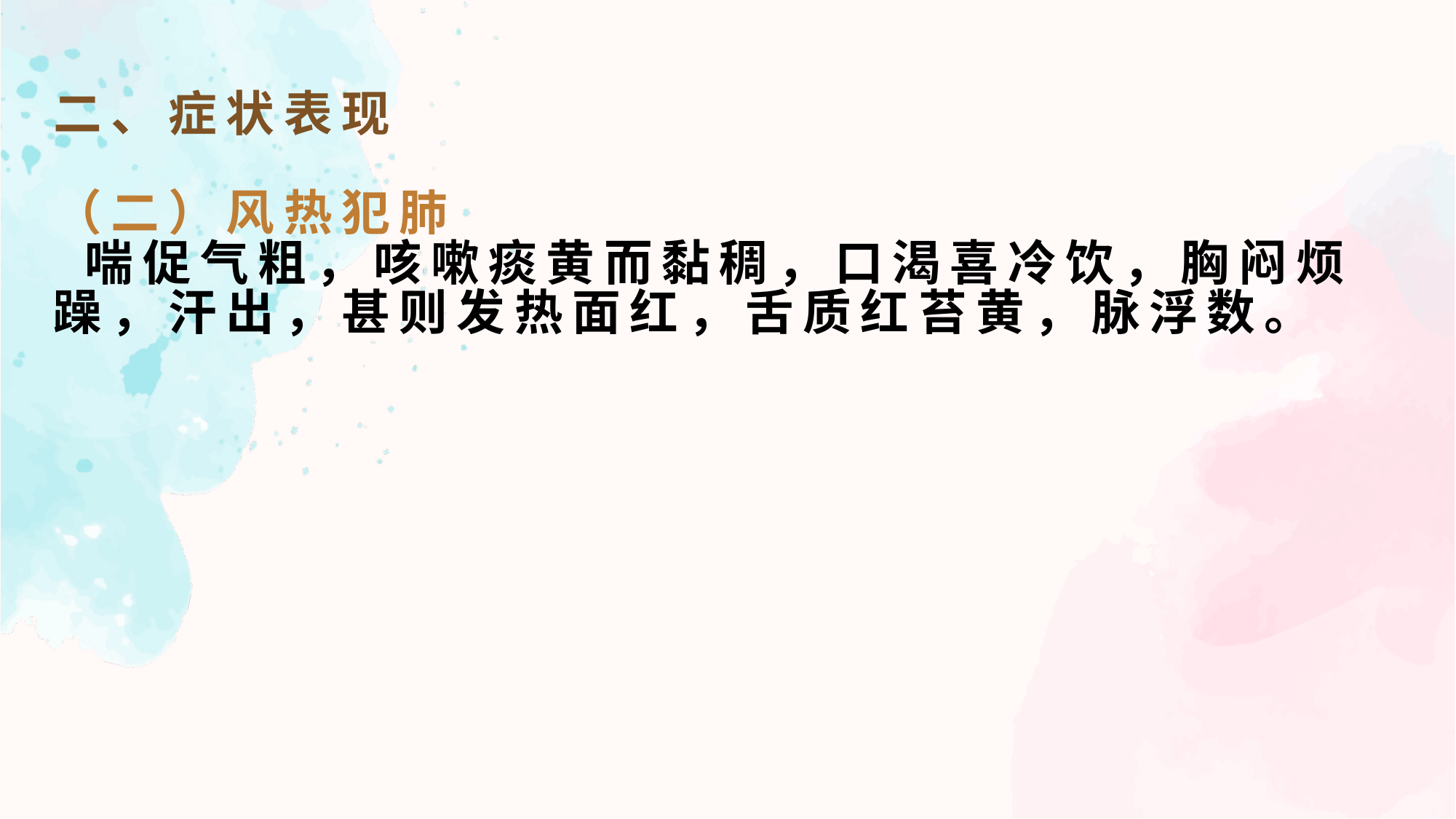

二、症状表现

（二）风热犯肺
 喘促气粗，咳嗽痰黄而黏稠，口渴喜冷饮，胸闷烦躁，汗出，甚则发热面红，舌质红苔黄，脉浮数。